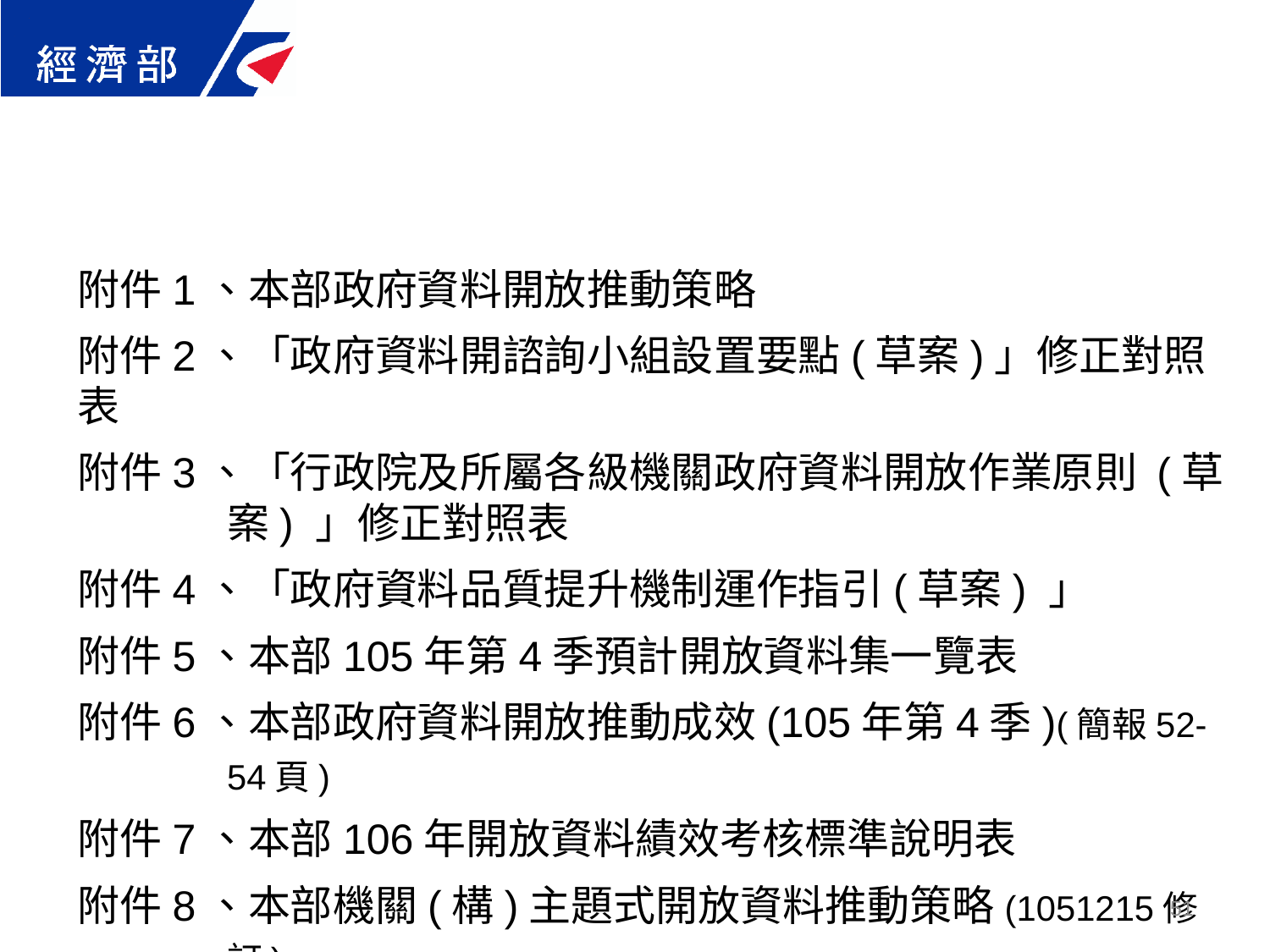

附件1、本部政府資料開放推動策略
附件2、「政府資料開諮詢小組設置要點(草案)」修正對照表
附件3、「行政院及所屬各級機關政府資料開放作業原則 (草案) 」修正對照表
附件4、「政府資料品質提升機制運作指引(草案) 」
附件5、本部105年第4季預計開放資料集一覽表
附件6、本部政府資料開放推動成效(105年第4季)(簡報52-54頁)
附件7、本部106年開放資料績效考核標準說明表
附件8、本部機關(構)主題式開放資料推動策略(1051215修訂)

51